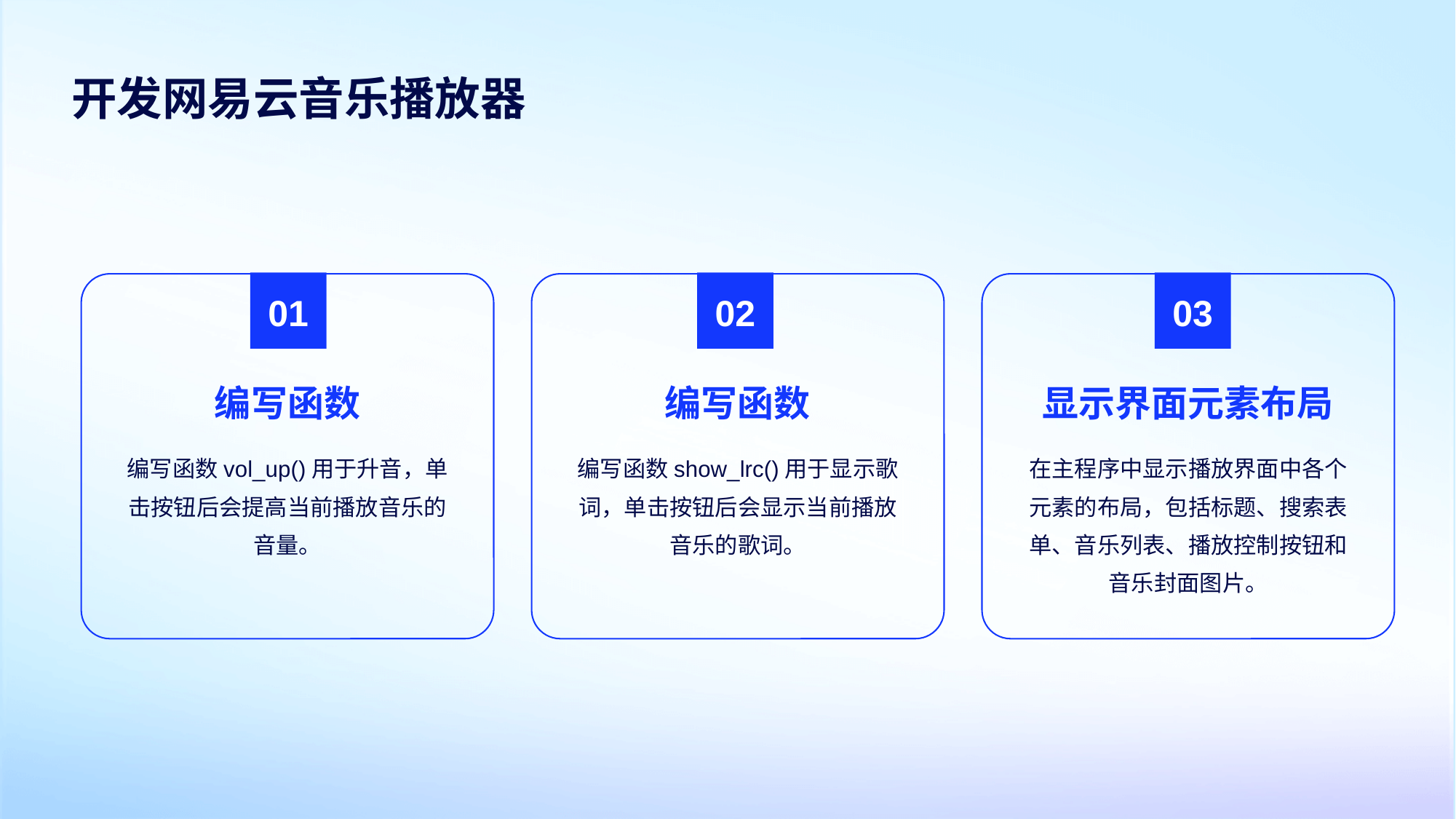

开发网易云音乐播放器

01
02
03
编写函数
编写函数
显示界面元素布局
编写函数vol_up()用于升音，单击按钮后会提高当前播放音乐的音量。
编写函数show_lrc()用于显示歌词，单击按钮后会显示当前播放音乐的歌词。
在主程序中显示播放界面中各个元素的布局，包括标题、搜索表单、音乐列表、播放控制按钮和音乐封面图片。